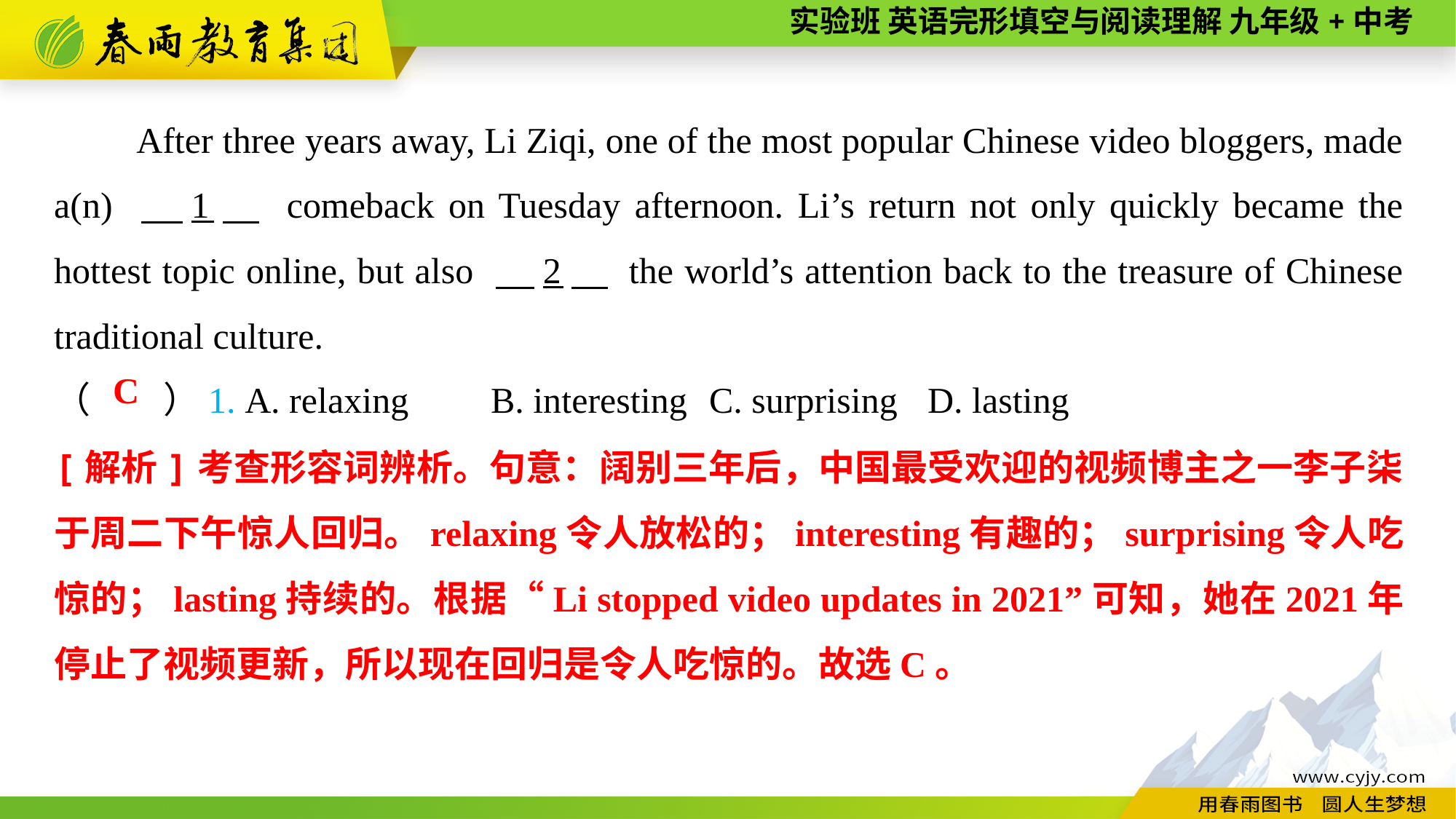

After three years away, Li Ziqi, one of the most popular Chinese video bloggers, made a(n) 　1　 comeback on Tuesday afternoon. Li’s return not only quickly became the hottest topic online, but also 　2　 the world’s attention back to the treasure of Chinese traditional culture.
（　　）1. A. relaxing	B. interesting	C. surprising	D. lasting
C
[解析]考查形容词辨析。句意：阔别三年后，中国最受欢迎的视频博主之一李子柒于周二下午惊人回归。relaxing令人放松的；interesting有趣的；surprising令人吃惊的；lasting持续的。根据“Li stopped video updates in 2021”可知，她在2021年停止了视频更新，所以现在回归是令人吃惊的。故选C。